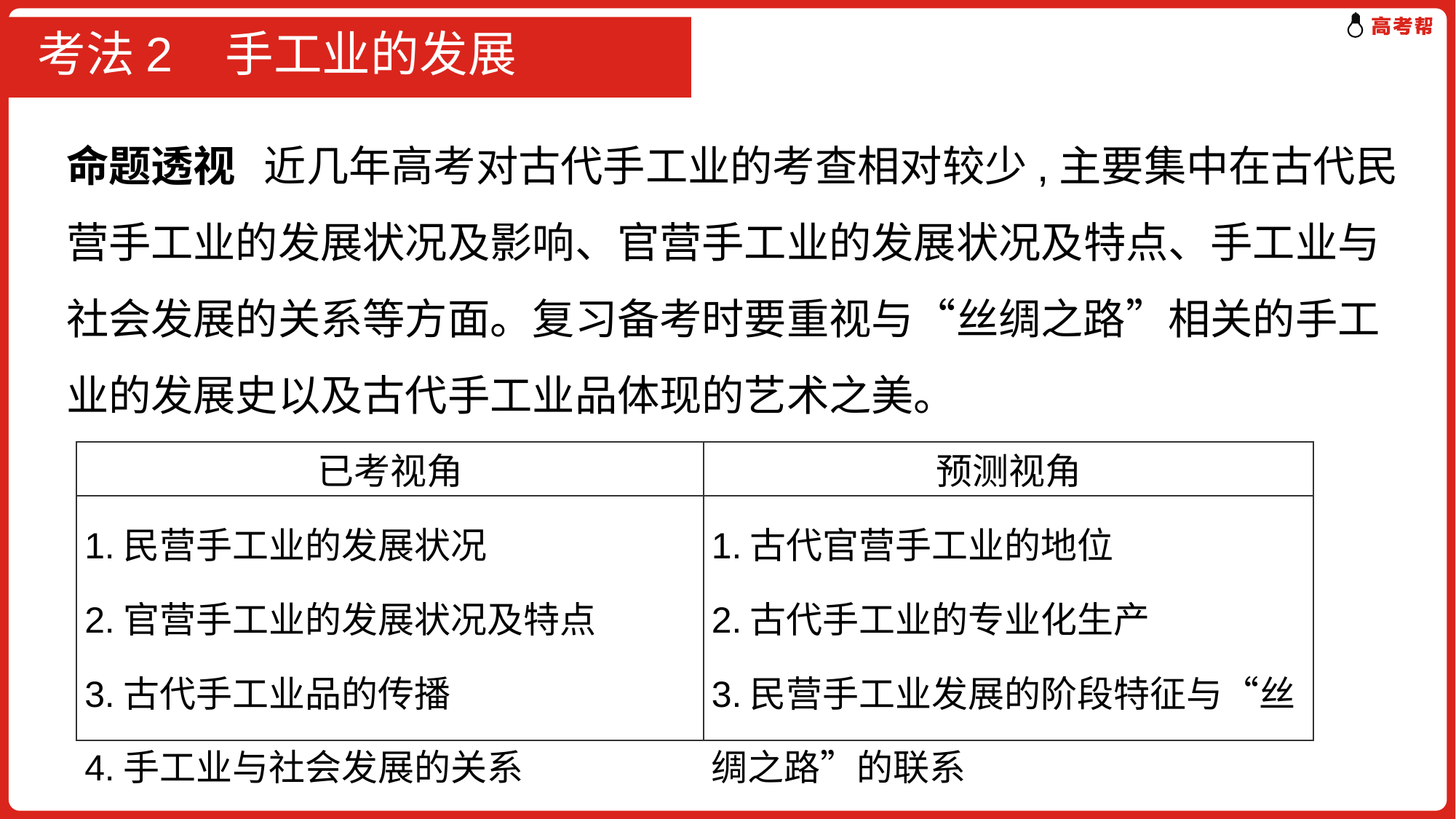

# 考法2   手工业的发展
命题透视   近几年高考对古代手工业的考查相对较少,主要集中在古代民营手工业的发展状况及影响、官营手工业的发展状况及特点、手工业与社会发展的关系等方面。复习备考时要重视与“丝绸之路”相关的手工业的发展史以及古代手工业品体现的艺术之美。
| 已考视角 | 预测视角 |
| --- | --- |
| 1.民营手工业的发展状况 2.官营手工业的发展状况及特点 3.古代手工业品的传播 4.手工业与社会发展的关系 | 1.古代官营手工业的地位 2.古代手工业的专业化生产 3.民营手工业发展的阶段特征与“丝绸之路”的联系 |